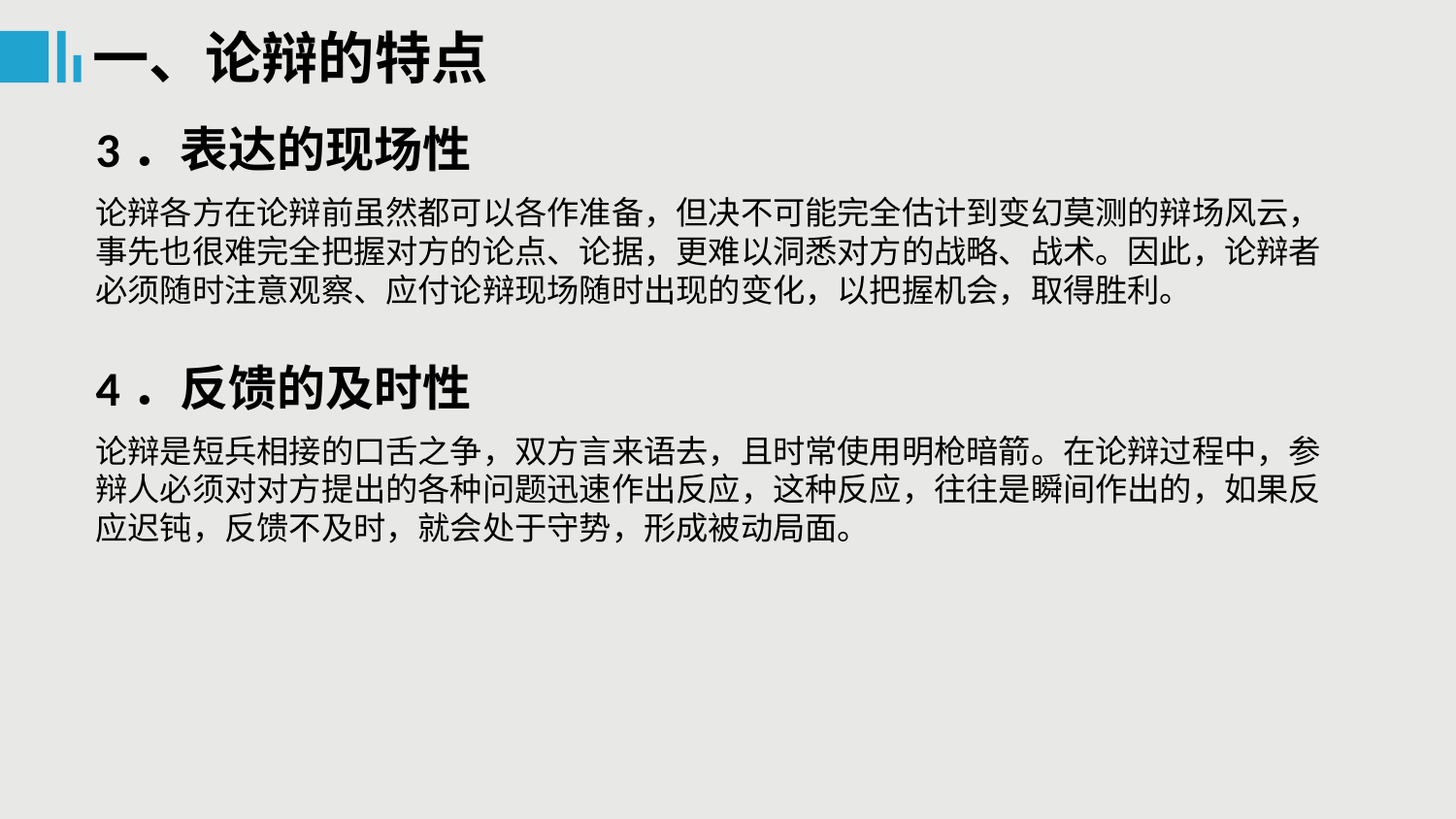

一、论辩的特点

3．表达的现场性
论辩各方在论辩前虽然都可以各作准备，但决不可能完全估计到变幻莫测的辩场风云，事先也很难完全把握对方的论点、论据，更难以洞悉对方的战略、战术。因此，论辩者必须随时注意观察、应付论辩现场随时出现的变化，以把握机会，取得胜利。
4．反馈的及时性
论辩是短兵相接的口舌之争，双方言来语去，且时常使用明枪暗箭。在论辩过程中，参辩人必须对对方提出的各种问题迅速作出反应，这种反应，往往是瞬间作出的，如果反应迟钝，反馈不及时，就会处于守势，形成被动局面。